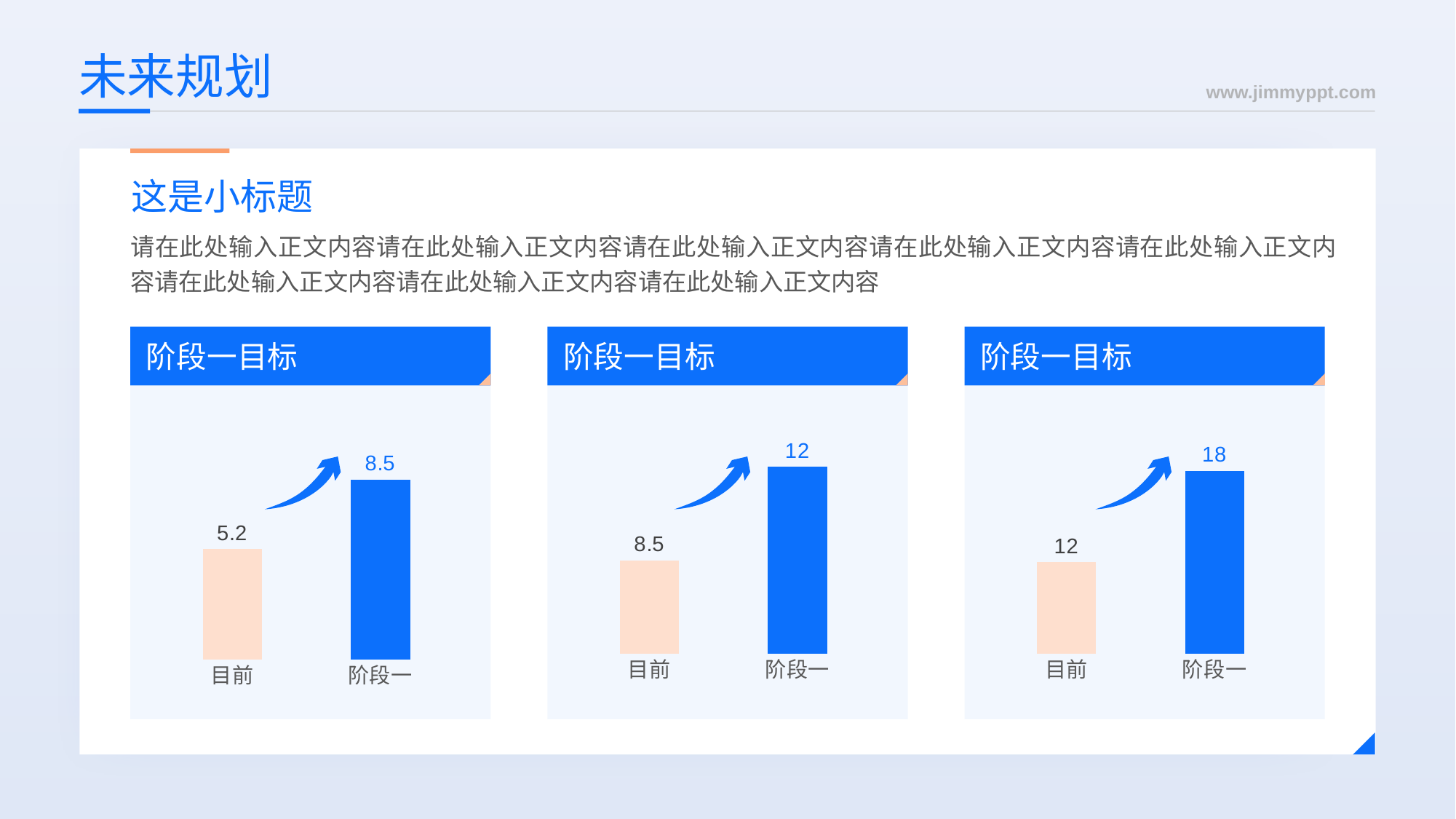

# 未来规划

这是小标题
请在此处输入正文内容请在此处输入正文内容请在此处输入正文内容请在此处输入正文内容请在此处输入正文内容请在此处输入正文内容请在此处输入正文内容请在此处输入正文内容

阶段一目标

### Chart

| Category | 系列 1 |
|---|---|
| 目前 | 5.2 |
| 阶段一 | 8.5 |

阶段一目标

### Chart

| Category | 系列 1 |
|---|---|
| 目前 | 8.5 |
| 阶段一 | 12.0 |

阶段一目标

### Chart

| Category | 系列 1 |
|---|---|
| 目前 | 12.0 |
| 阶段一 | 18.0 |